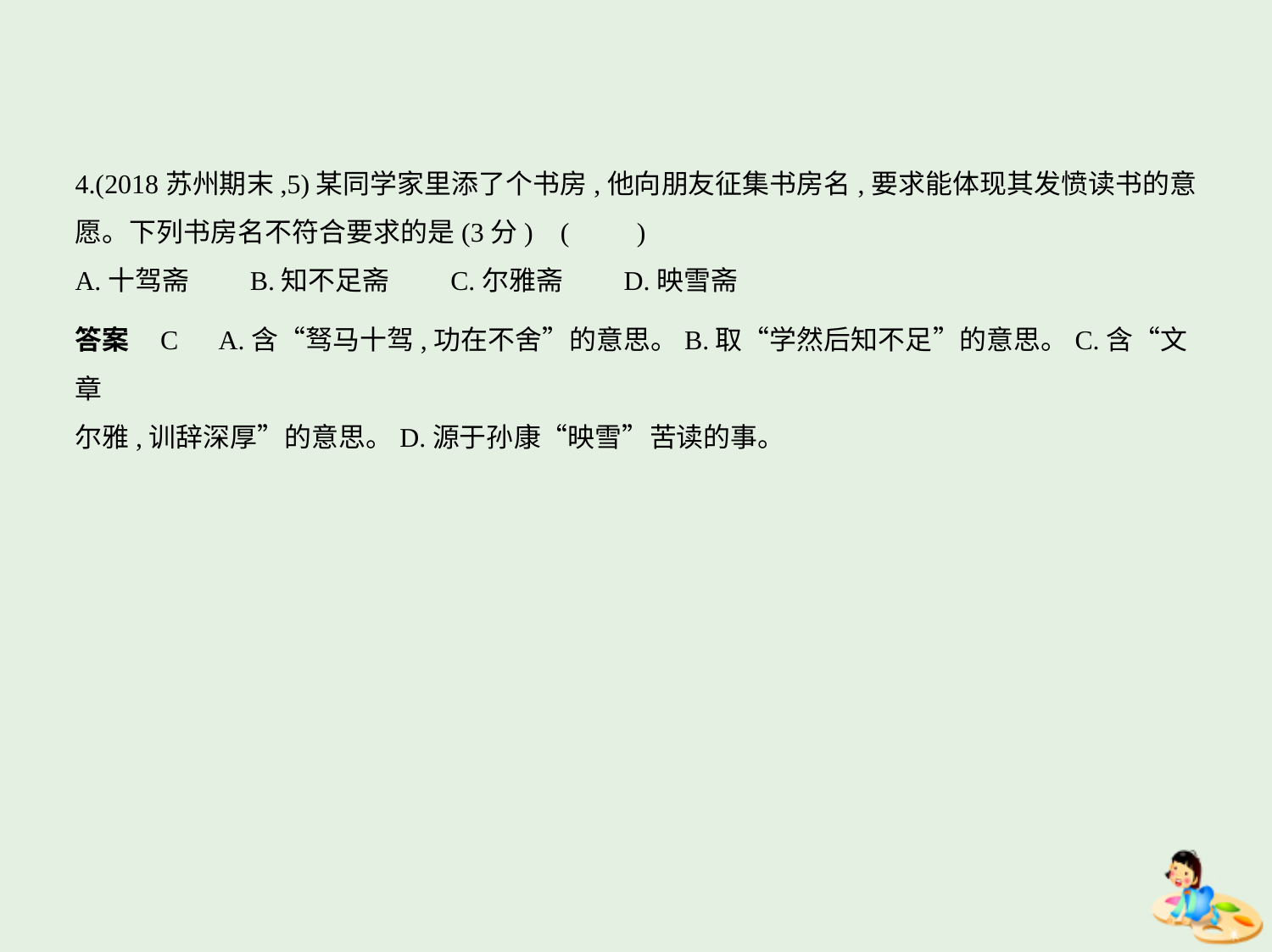

4.(2018苏州期末,5)某同学家里添了个书房,他向朋友征集书房名,要求能体现其发愤读书的意
愿。下列书房名不符合要求的是(3分) (　　)
A.十驾斋　　B.知不足斋　　C.尔雅斋　　D.映雪斋
答案    C　A.含“驽马十驾,功在不舍”的意思。B.取“学然后知不足”的意思。C.含“文章
尔雅,训辞深厚”的意思。D.源于孙康“映雪”苦读的事。